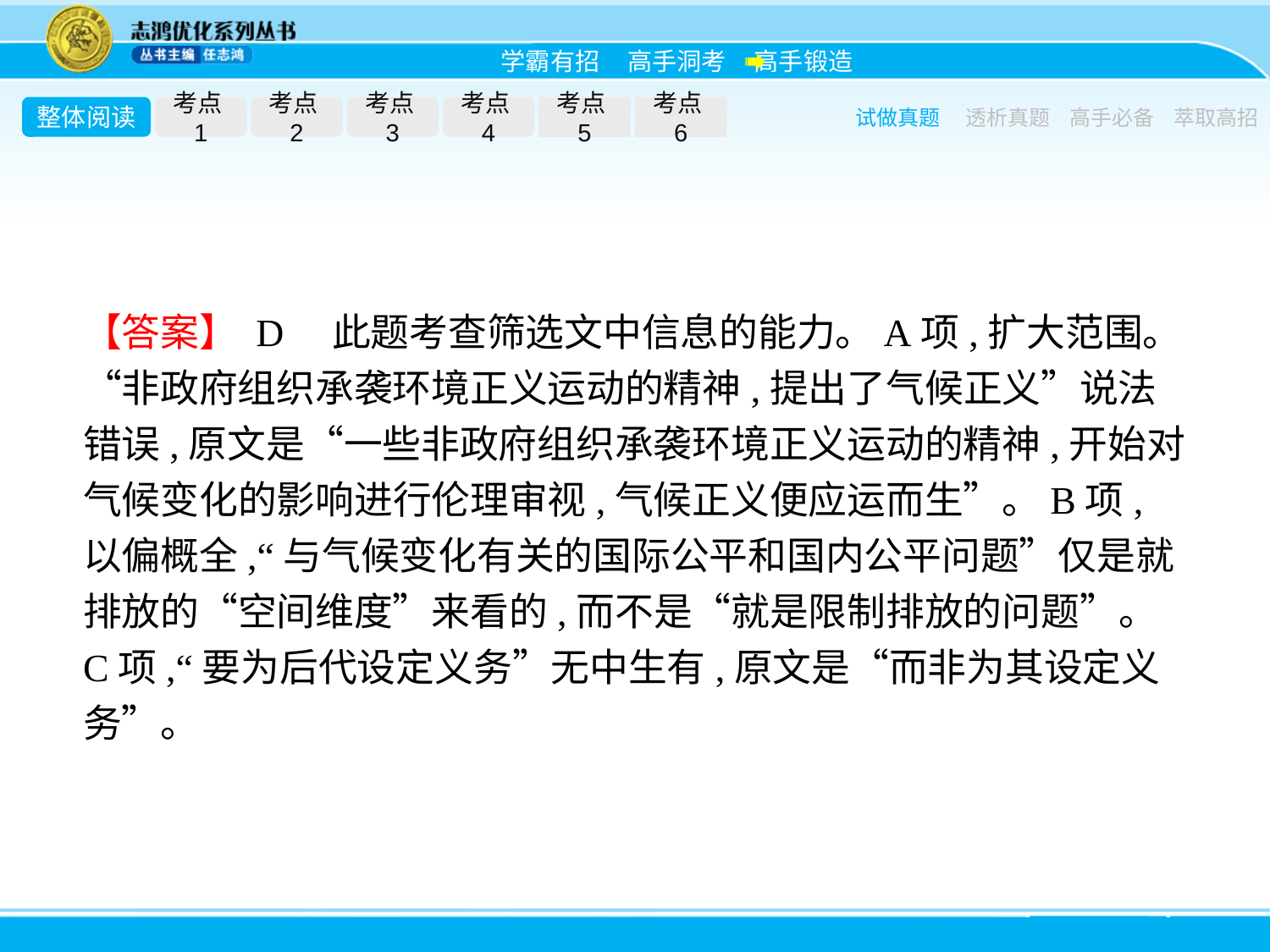

整体阅读
考点1
考点2
考点3
考点4
考点5
考点6
试做真题
透析真题
高手必备
萃取高招
【答案】 D　此题考查筛选文中信息的能力。A项,扩大范围。“非政府组织承袭环境正义运动的精神,提出了气候正义”说法错误,原文是“一些非政府组织承袭环境正义运动的精神,开始对气候变化的影响进行伦理审视,气候正义便应运而生”。B项,以偏概全,“与气候变化有关的国际公平和国内公平问题”仅是就排放的“空间维度”来看的,而不是“就是限制排放的问题”。C项,“要为后代设定义务”无中生有,原文是“而非为其设定义务”。